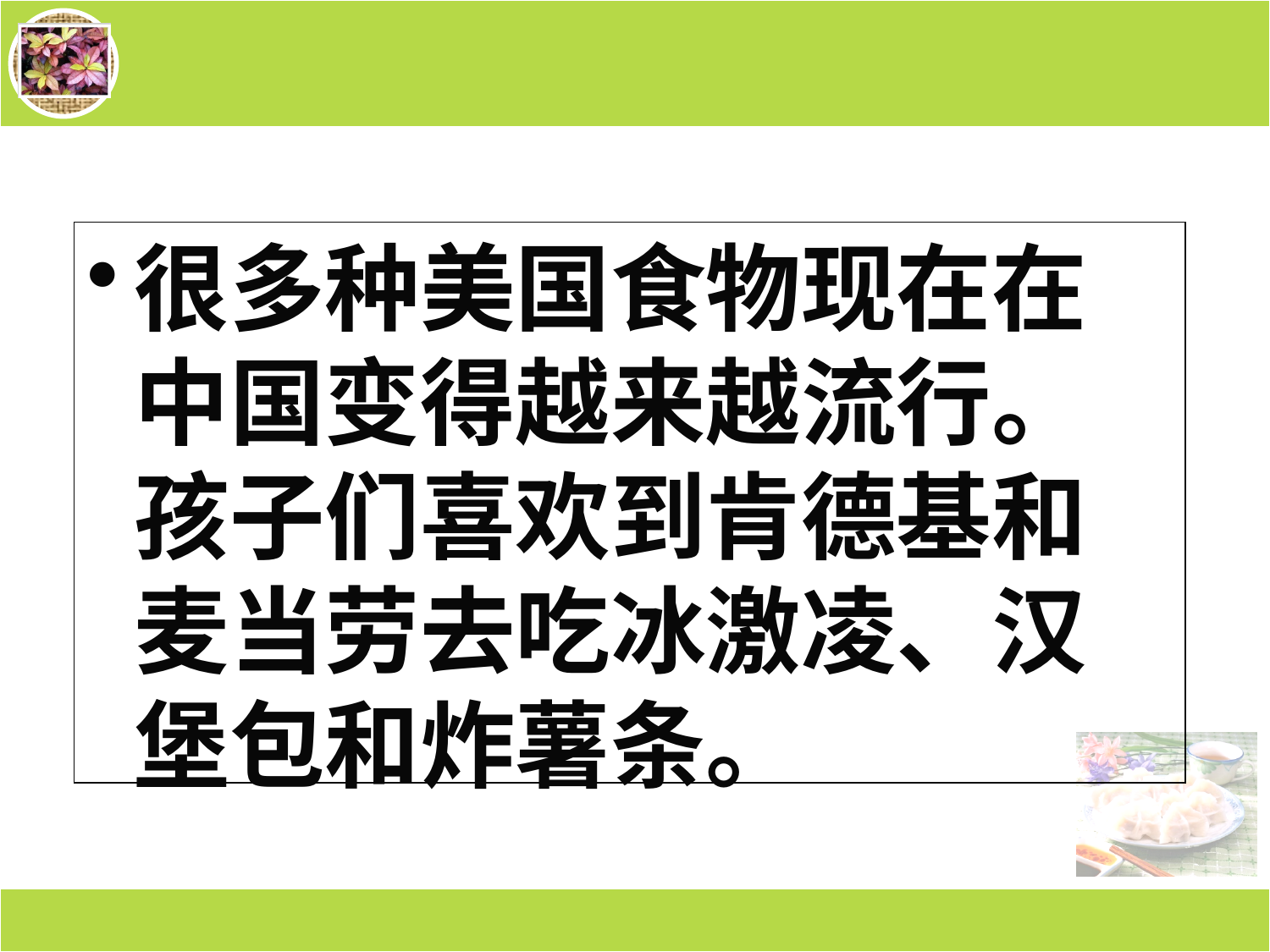

很多种美国食物现在在中国变得越来越流行。孩子们喜欢到肯德基和麦当劳去吃冰激凌、汉堡包和炸薯条。